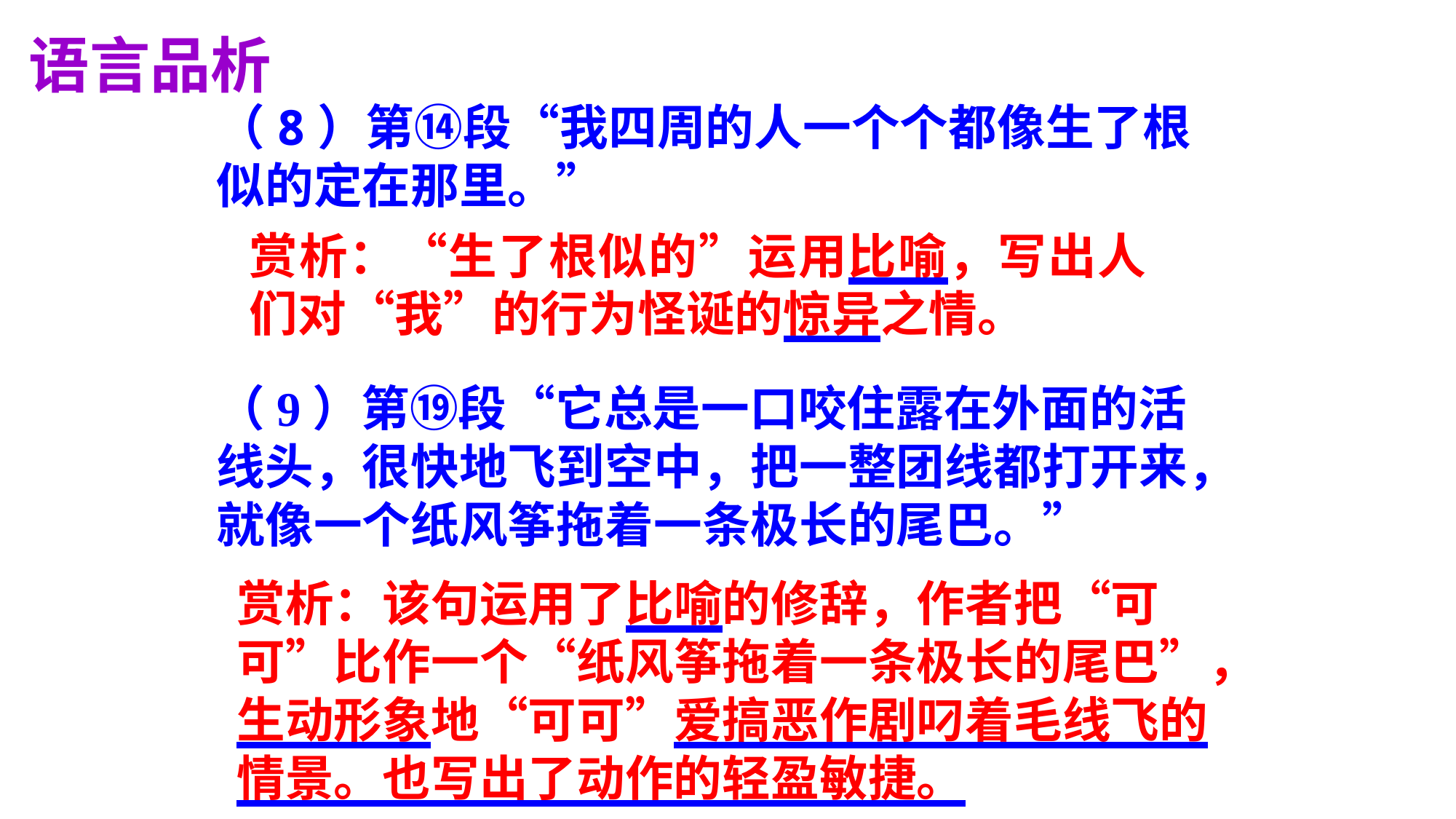

语言品析
（8）第⑭段“我四周的人一个个都像生了根似的定在那里。”
赏析：“生了根似的”运用比喻，写出人们对“我”的行为怪诞的惊异之情。
（9）第⑲段“它总是一口咬住露在外面的活线头，很快地飞到空中，把一整团线都打开来，就像一个纸风筝拖着一条极长的尾巴。”
赏析：该句运用了比喻的修辞，作者把“可可”比作一个“纸风筝拖着一条极长的尾巴”，生动形象地“可可”爱搞恶作剧叼着毛线飞的情景。也写出了动作的轻盈敏捷。